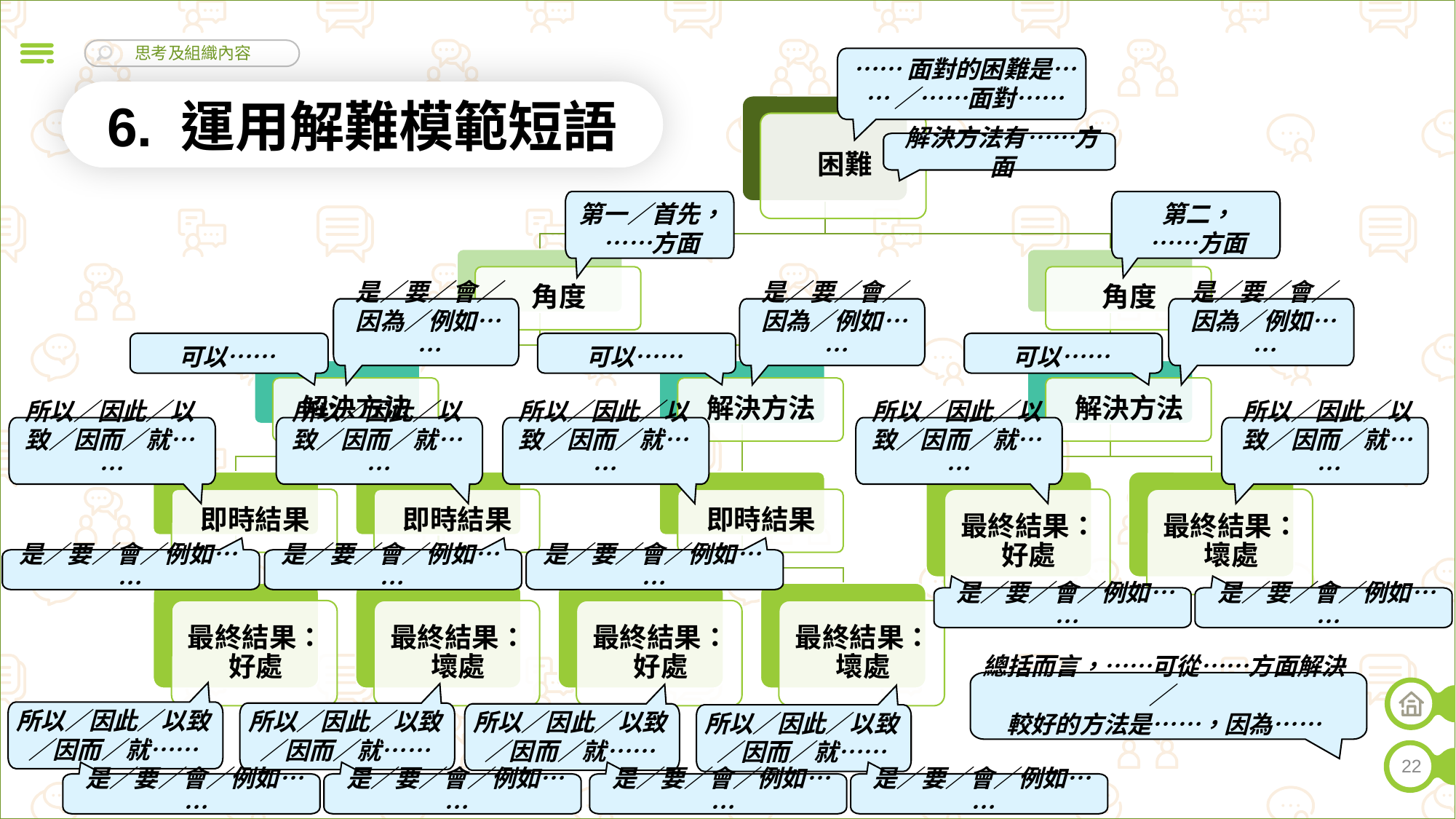

……面對的困難是…… ／……面對……
6. 運用解難模範短語
困難
角度
解決方法
即時結果
最終結果：好處
即時結果
最終結果：壞處
解決方法
即時結果
最終結果：好處
最終結果：壞處
角度
解決方法
最終結果：好處
最終結果：壞處
解決方法有……方面

第一／首先，
……方面

第二，
……方面
是／要／會／因為／例如……

是／要／會／因為／例如……

是／要／會／因為／例如……

可以……

可以……

可以……
所以／因此／以致／因而／就……

所以／因此／以致／因而／就……

所以／因此／以致／因而／就……

所以／因此／以致／因而／就……

所以／因此／以致／因而／就……

是／要／會／例如……

是／要／會／例如……

是／要／會／例如……

是／要／會／例如……

是／要／會／例如……

總括而言，……可從……方面解決／
較好的方法是……，因為……

所以／因此／以致／因而／就……

所以／因此／以致／因而／就……

所以／因此／以致／因而／就……

所以／因此／以致／因而／就……
22
是／要／會／例如……

是／要／會／例如……

是／要／會／例如……

是／要／會／例如……